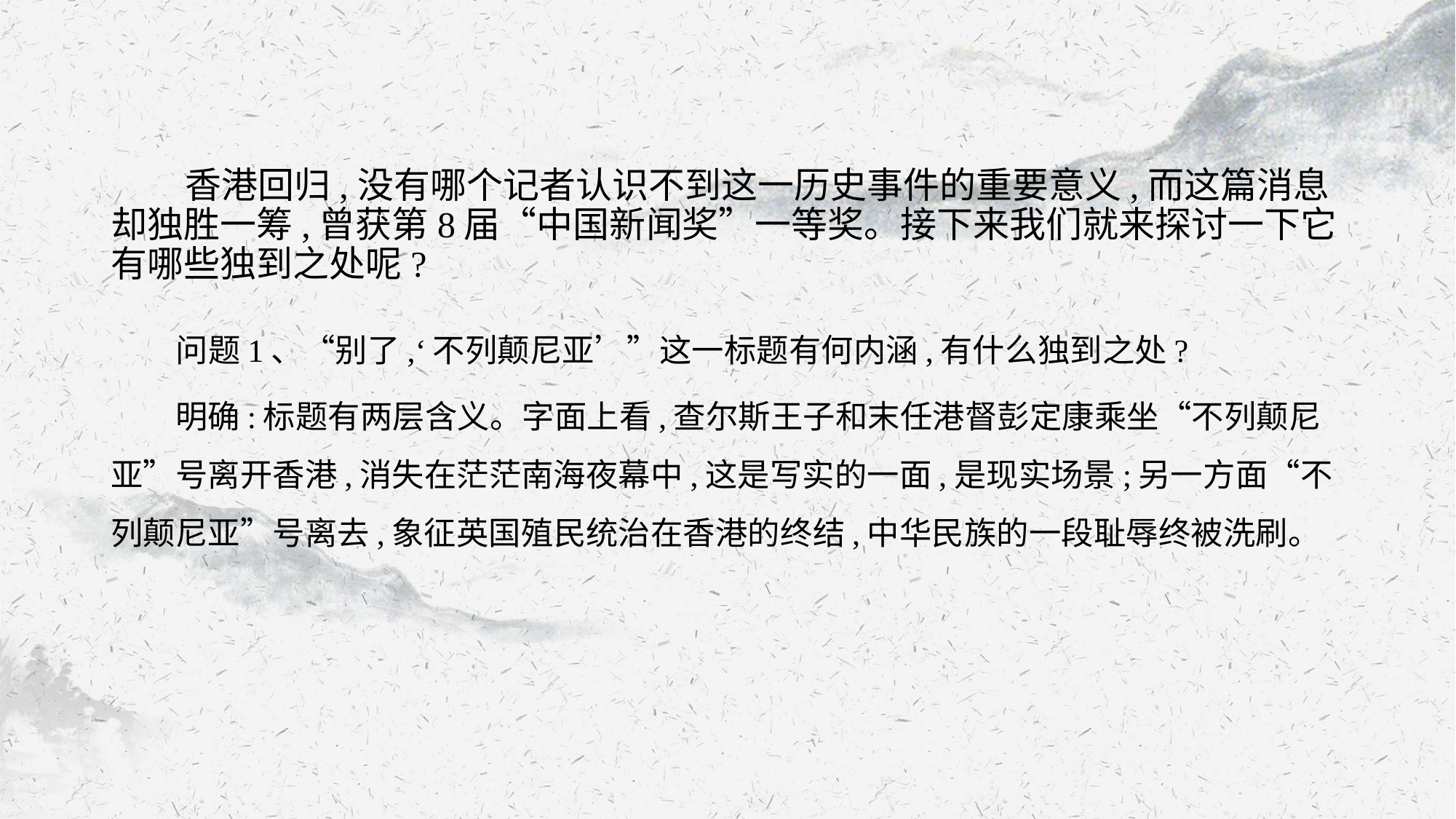

# 香港回归,没有哪个记者认识不到这一历史事件的重要意义,而这篇消息却独胜一筹,曾获第8届“中国新闻奖”一等奖。接下来我们就来探讨一下它有哪些独到之处呢?
        问题1、“别了,‘不列颠尼亚’”这一标题有何内涵,有什么独到之处?
　　明确:标题有两层含义。字面上看,查尔斯王子和末任港督彭定康乘坐“不列颠尼亚”号离开香港,消失在茫茫南海夜幕中,这是写实的一面,是现实场景;另一方面“不列颠尼亚”号离去,象征英国殖民统治在香港的终结,中华民族的一段耻辱终被洗刷。